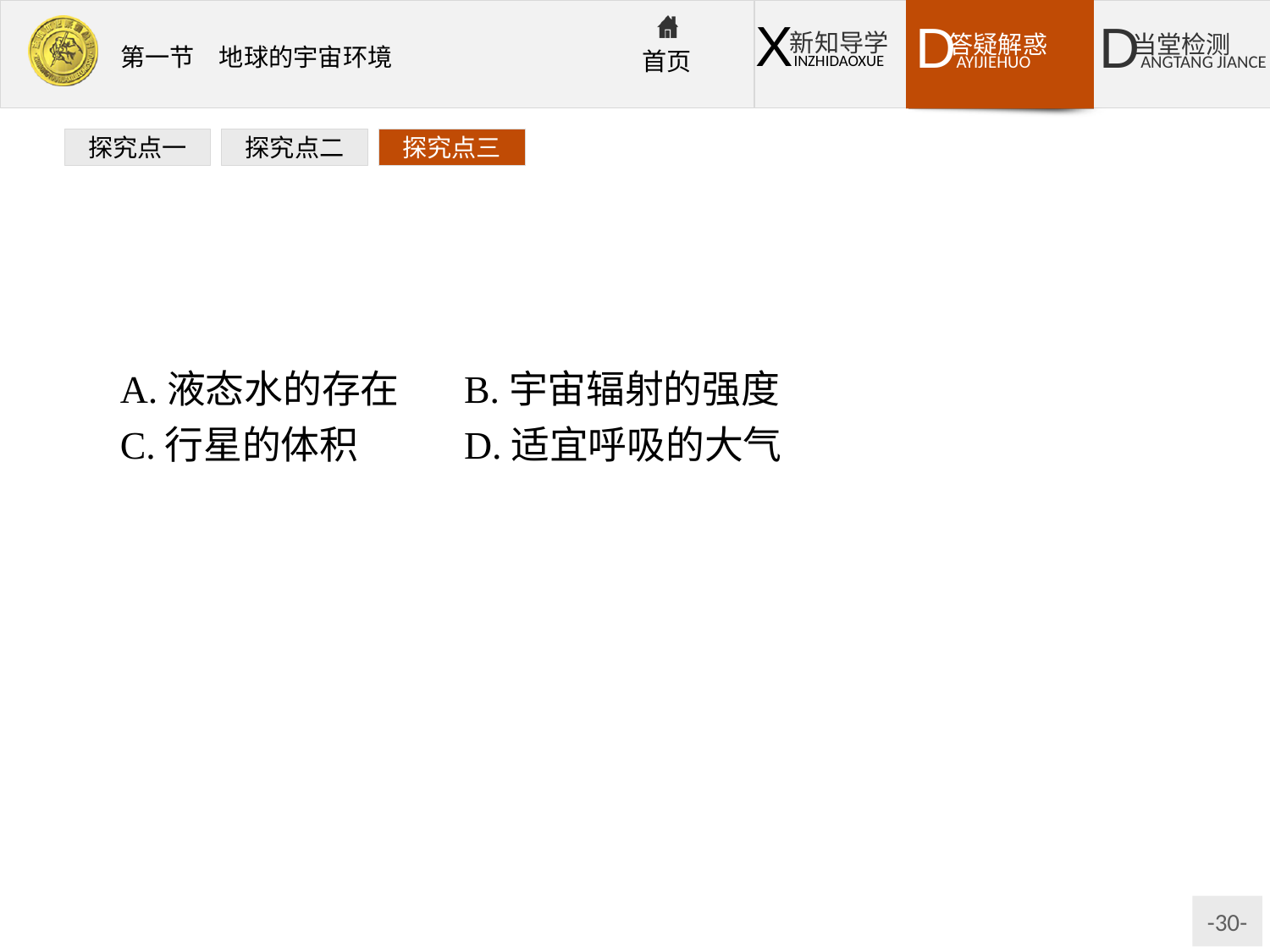

探究点一
探究点二
探究点三
A.液态水的存在	B.宇宙辐射的强度
C.行星的体积	D.适宜呼吸的大气
解析:从图中可看出“生命宜居带”最大的特点是与恒星距离适中,地表温度适中,水以液态形式存在。
答案:A